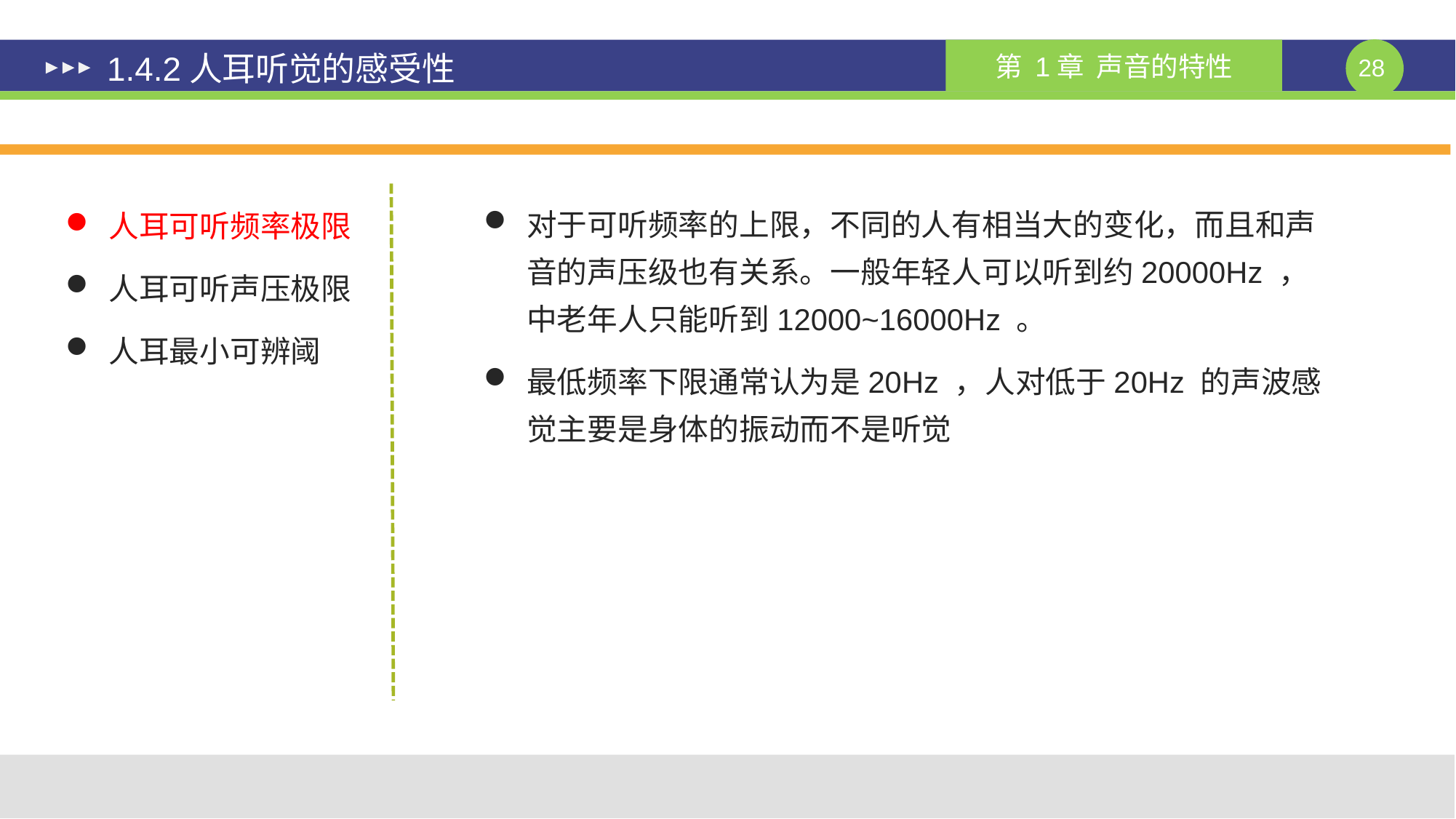

# 1.4.2人耳听觉的感受性

对于可听频率的上限，不同的人有相当大的变化，而且和声音的声压级也有关系。一般年轻人可以听到约20000Hz ，中老年人只能听到12000~16000Hz 。
最低频率下限通常认为是20Hz ，人对低于20Hz 的声波感觉主要是身体的振动而不是听觉
人耳可听频率极限
人耳可听声压极限
人耳最小可辨阈